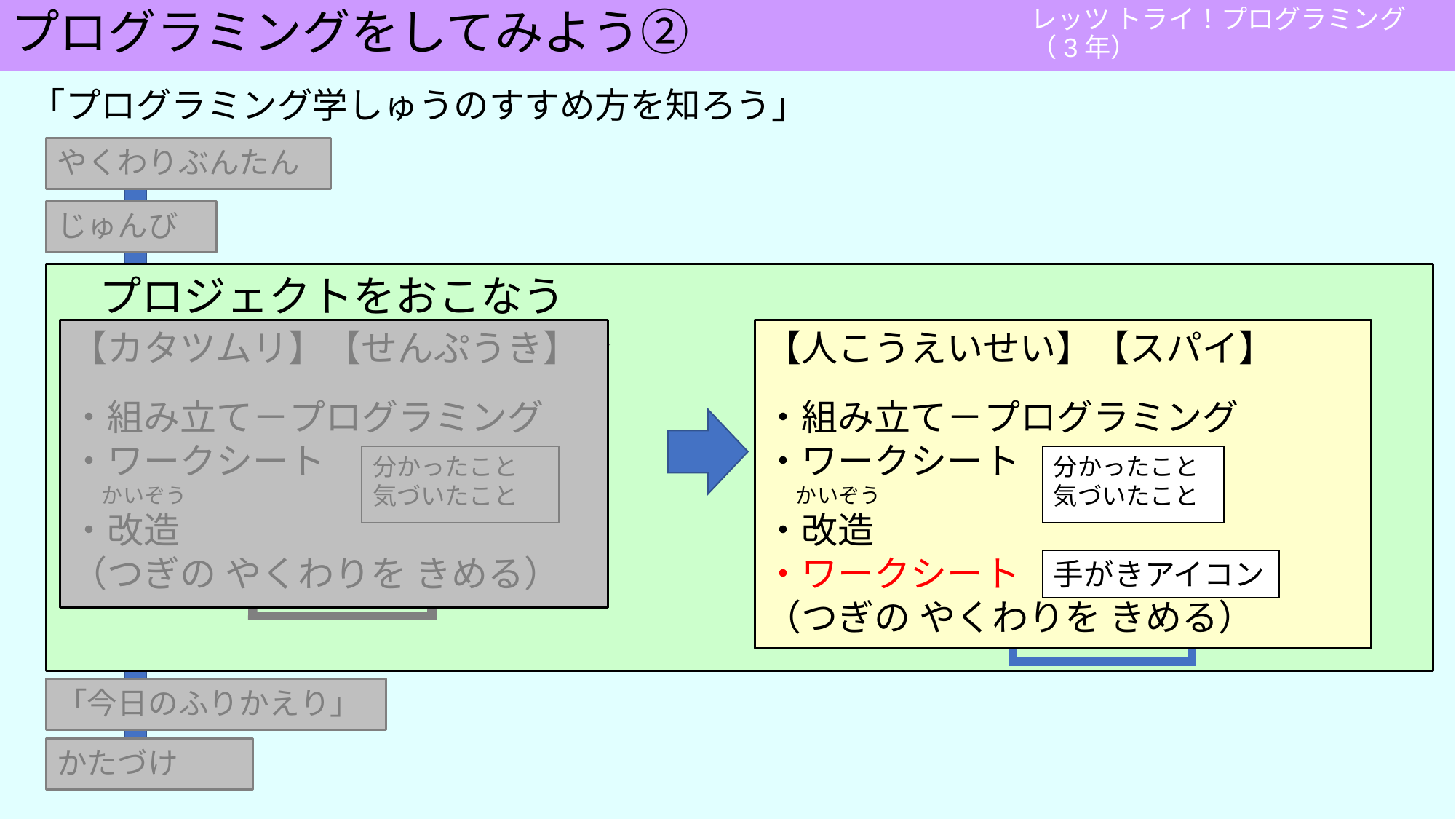

# プログラミングをしてみよう②
「プログラミング学しゅうのすすめ方を知ろう」
やくわりぶんたん

じゅんび
　プロジェクトをおこなう

【人こうえいせい】【スパイ】

・組み立て－プログラミング
・ワークシート
　  かいぞう
・改造
・ワークシート
（つぎの やくわりを きめる）
分かったこと
気づいたこと
手がきアイコン
【カタツムリ】【せんぷうき】

・組み立て－プログラミング
・ワークシート
　  かいぞう
・改造
（つぎの やくわりを きめる）

分かったこと
気づいたこと

「今日のふりかえり」
かたづけ